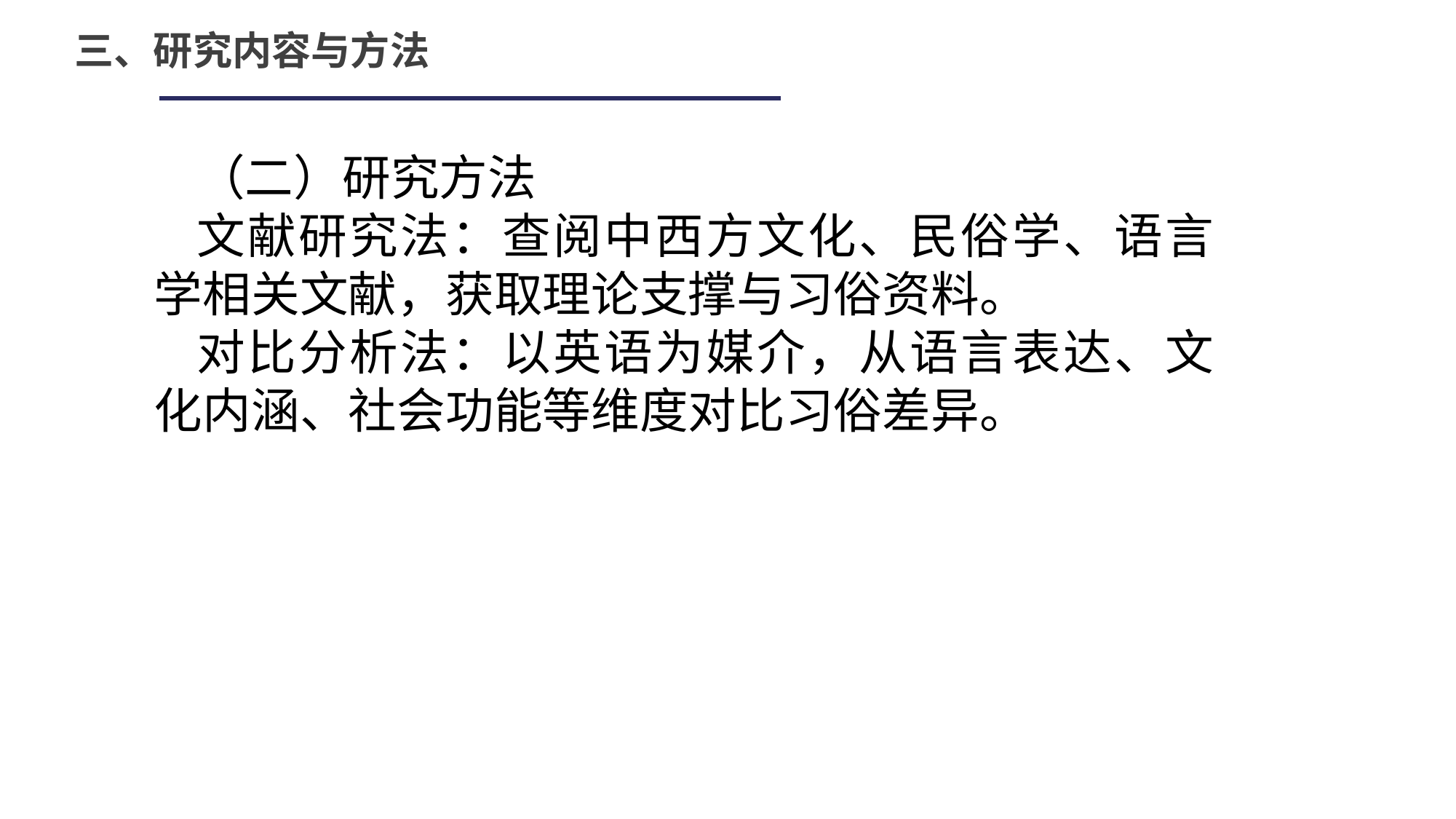

三、研究内容与方法

（二）研究方法‌
文献研究法：查阅中西方文化、民俗学、语言学相关文献，获取理论支撑与习俗资料。
对比分析法：以英语为媒介，从语言表达、文化内涵、社会功能等维度对比习俗差异。